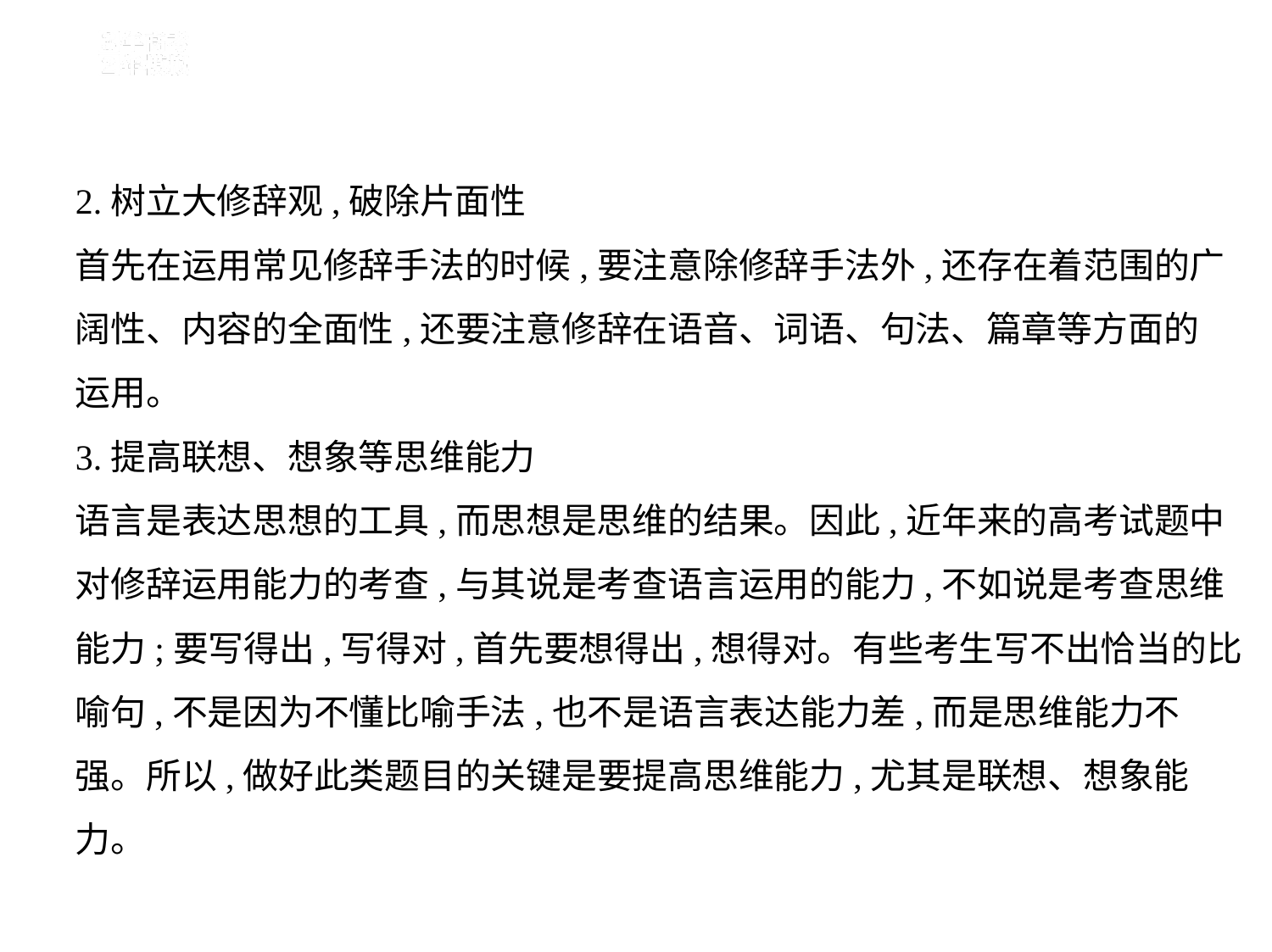

2.树立大修辞观,破除片面性
首先在运用常见修辞手法的时候,要注意除修辞手法外,还存在着范围的广
阔性、内容的全面性,还要注意修辞在语音、词语、句法、篇章等方面的
运用。
3.提高联想、想象等思维能力
语言是表达思想的工具,而思想是思维的结果。因此,近年来的高考试题中
对修辞运用能力的考查,与其说是考查语言运用的能力,不如说是考查思维
能力;要写得出,写得对,首先要想得出,想得对。有些考生写不出恰当的比
喻句,不是因为不懂比喻手法,也不是语言表达能力差,而是思维能力不
强。所以,做好此类题目的关键是要提高思维能力,尤其是联想、想象能
力。